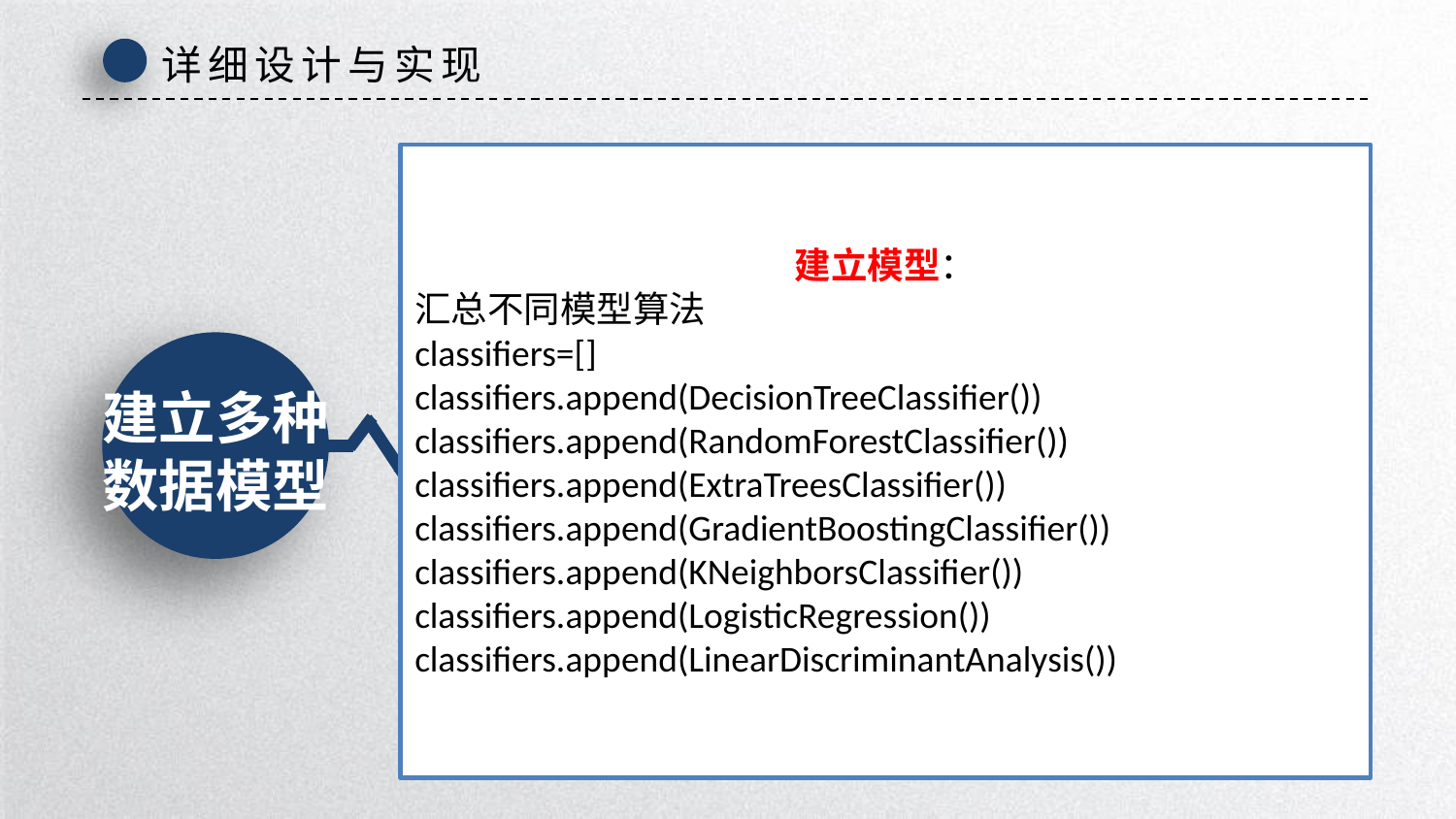

详细设计与实现

建立模型：
汇总不同模型算法
classifiers=[]
classifiers.append(DecisionTreeClassifier())
classifiers.append(RandomForestClassifier())
classifiers.append(ExtraTreesClassifier())
classifiers.append(GradientBoostingClassifier())
classifiers.append(KNeighborsClassifier())
classifiers.append(LogisticRegression())
classifiers.append(LinearDiscriminantAnalysis())

建立多种
数据模型